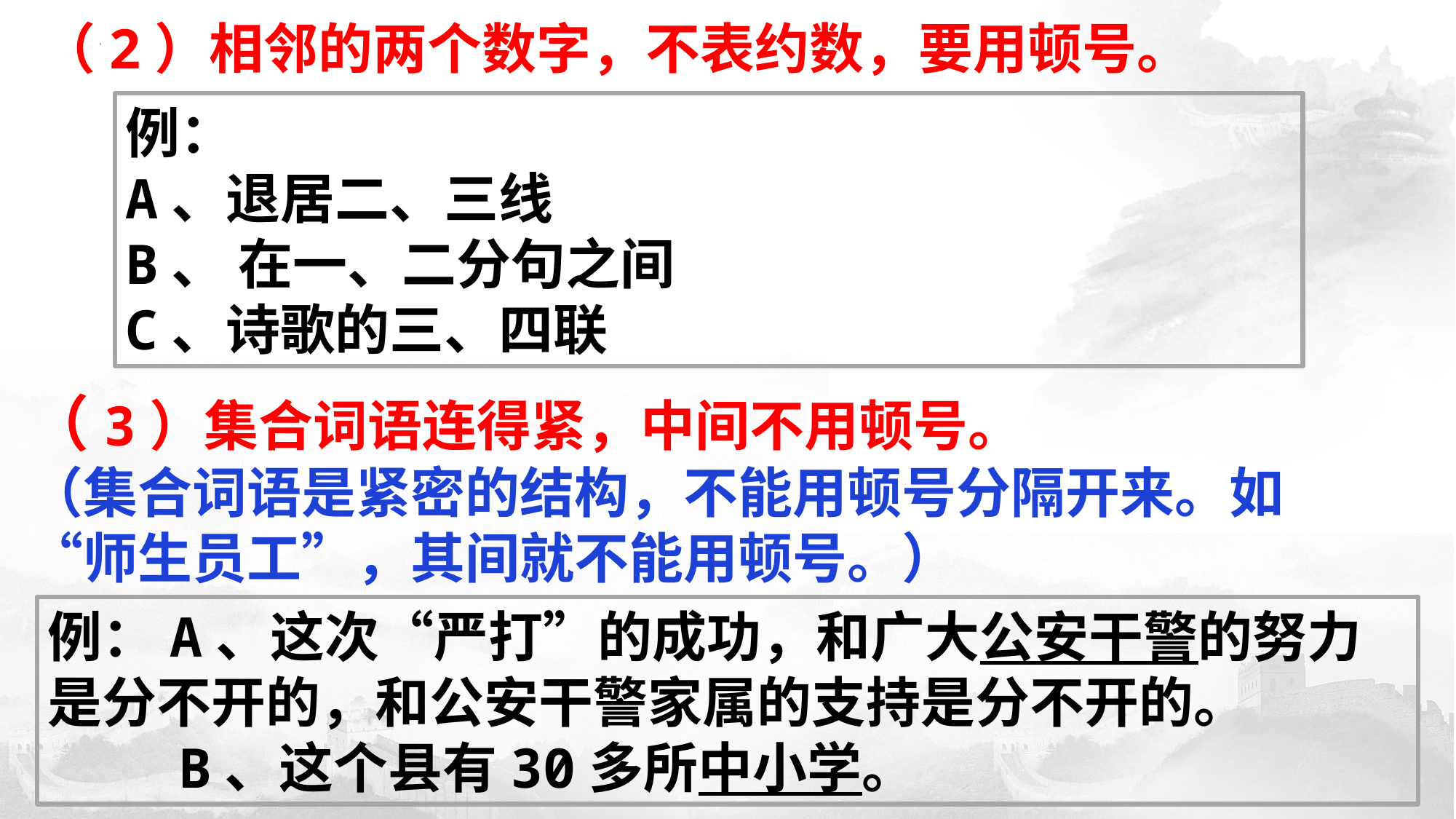

（2）相邻的两个数字，不表约数，要用顿号。
例：
A、退居二、三线
B、 在一、二分句之间
C、诗歌的三、四联
（3）集合词语连得紧，中间不用顿号。
（集合词语是紧密的结构，不能用顿号分隔开来。如“师生员工”，其间就不能用顿号。）
例：A、这次“严打”的成功，和广大公安干警的努力是分不开的，和公安干警家属的支持是分不开的。
    B、这个县有30多所中小学。